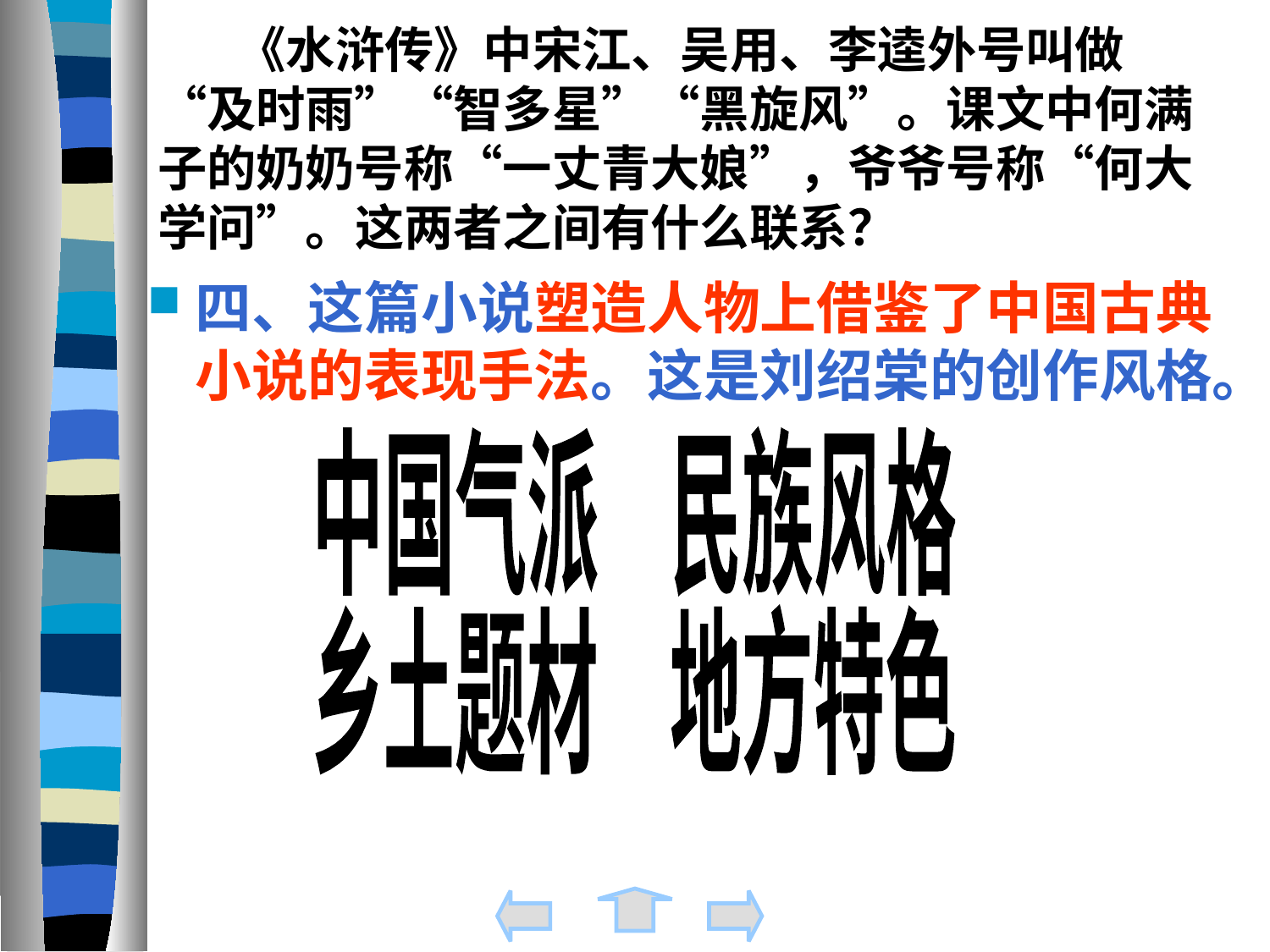

# 《水浒传》中宋江、吴用、李逵外号叫做“及时雨”“智多星”“黑旋风”。课文中何满子的奶奶号称“一丈青大娘”，爷爷号称“何大学问”。这两者之间有什么联系？
四、这篇小说塑造人物上借鉴了中国古典小说的表现手法。这是刘绍棠的创作风格。
中国气派　民族风格
乡土题材　地方特色